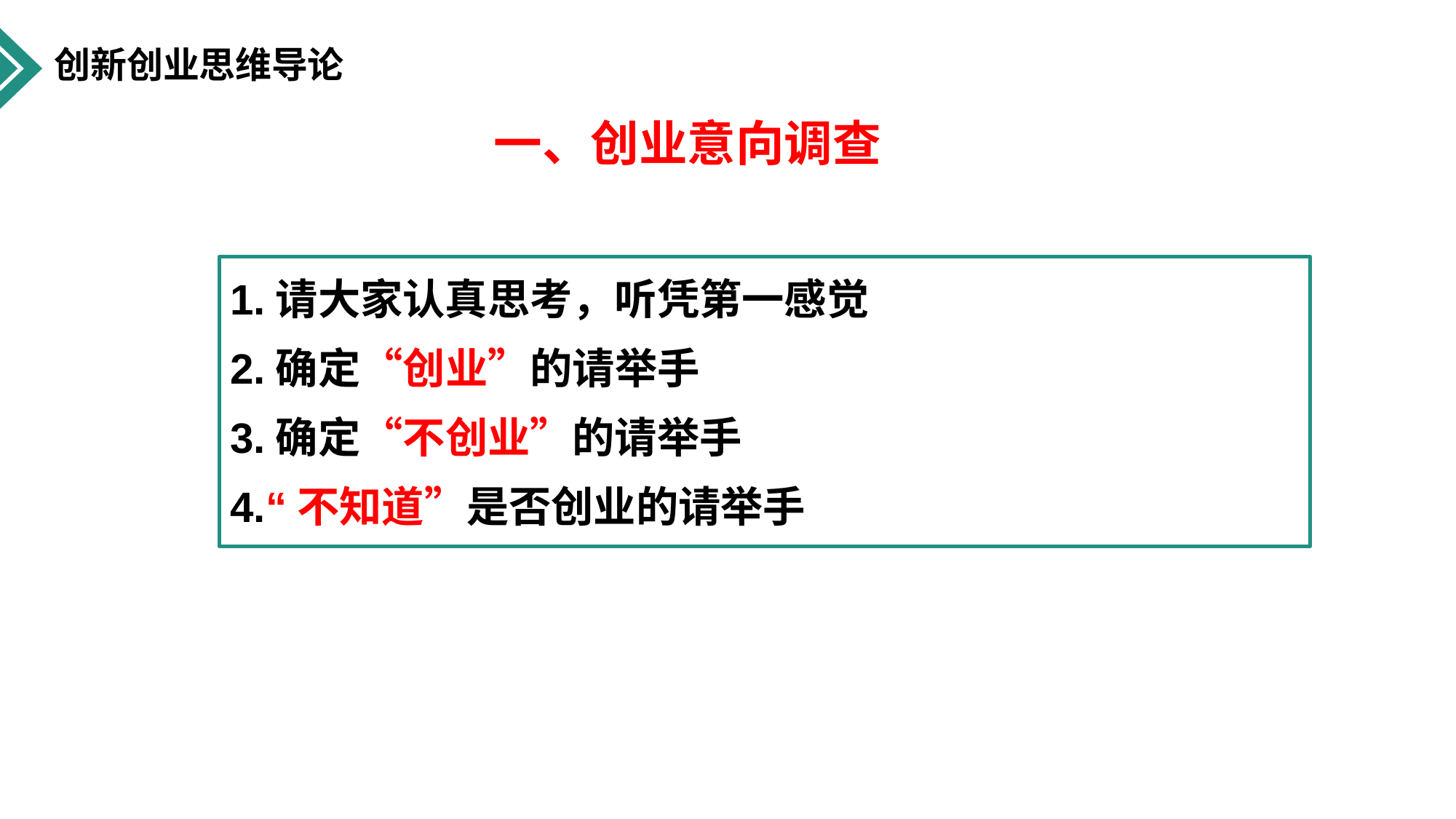

创新创业思维导论
一、创业意向调查
1.请大家认真思考，听凭第一感觉
2.确定“创业”的请举手
3.确定“不创业”的请举手
4.“不知道”是否创业的请举手